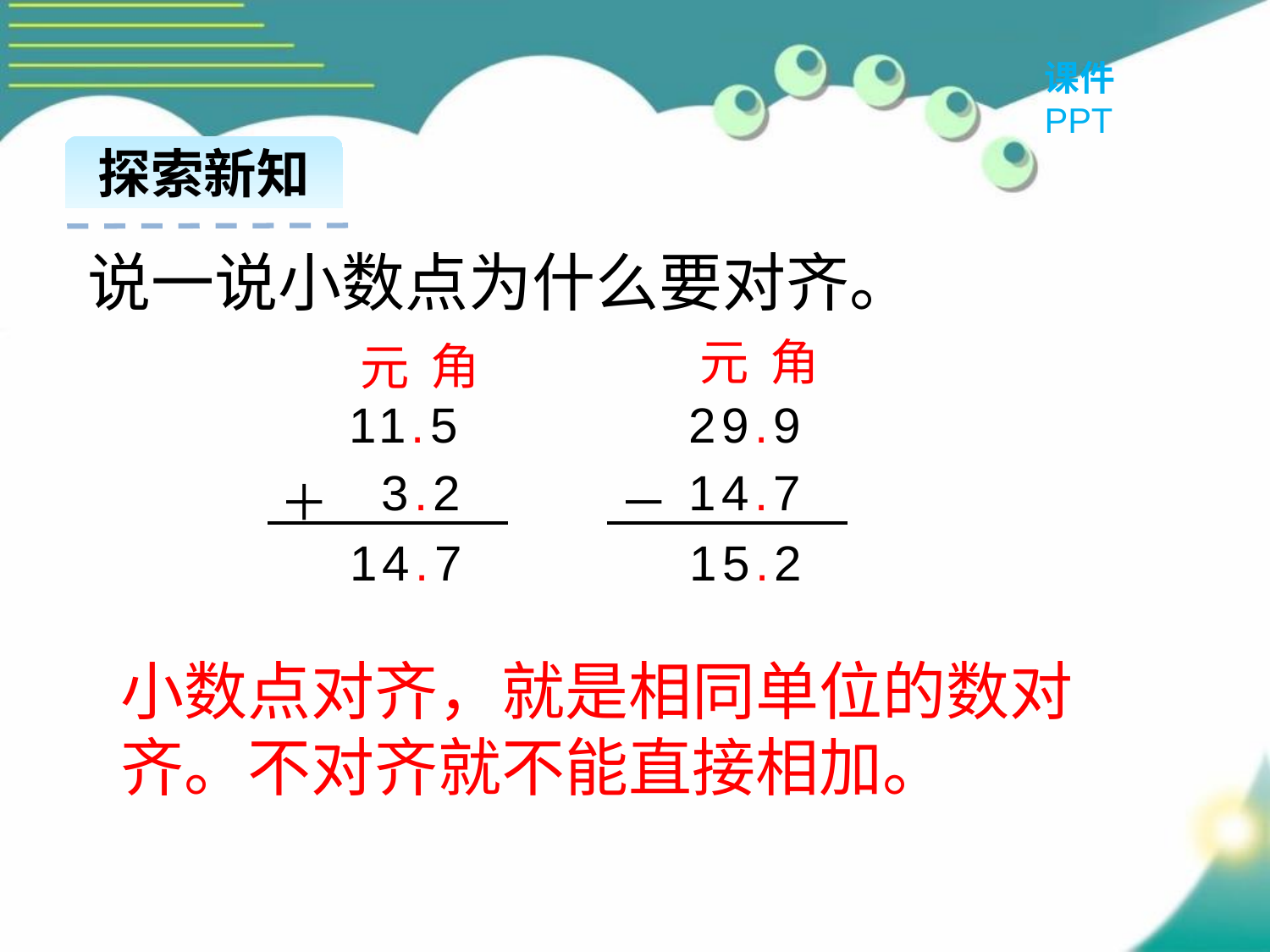

课件PPT
探索新知

说一说小数点为什么要对齐。
角
元
角
元
11.5
29.9
3.2
14.7
＋
－
14.7
15.2
绿色圃中小学教育网http://www.lspjy.com
小数点对齐，就是相同单位的数对齐。不对齐就不能直接相加。
绿色圃中小学教育网http://www.lspjy.com
绿色圃中小学教育网http://www.lspjy.com